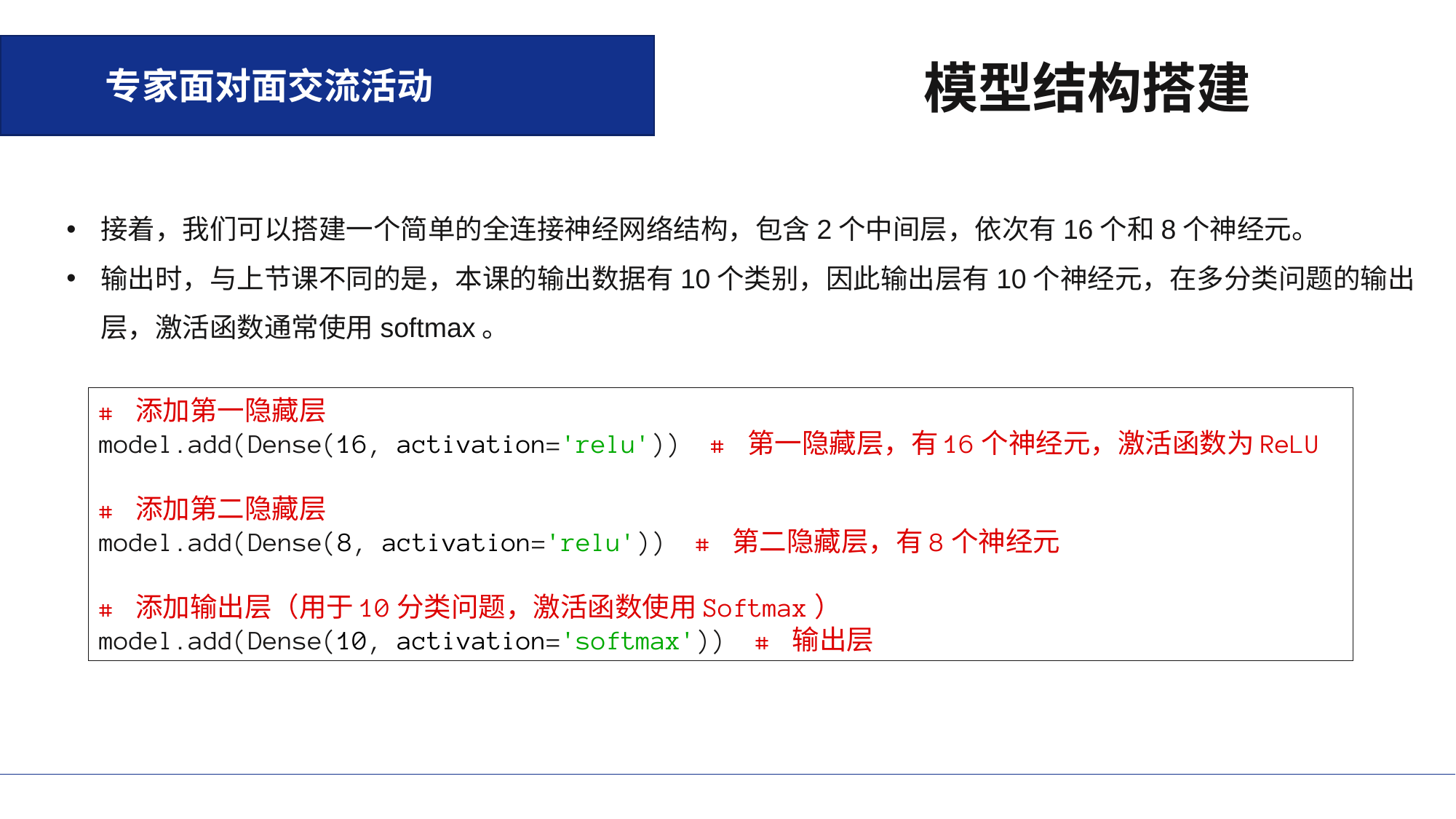

专家面对面交流活动
模型结构搭建
接着，我们可以搭建一个简单的全连接神经网络结构，包含2个中间层，依次有16个和8个神经元。
输出时，与上节课不同的是，本课的输出数据有10个类别，因此输出层有10个神经元，在多分类问题的输出层，激活函数通常使用softmax。
# 添加第一隐藏层 model.add(Dense(16, activation='relu'))  # 第一隐藏层，有16个神经元，激活函数为ReLU # 添加第二隐藏层 model.add(Dense(8, activation='relu'))  # 第二隐藏层，有8个神经元 # 添加输出层（用于10分类问题，激活函数使用Softmax） model.add(Dense(10, activation='softmax'))  # 输出层